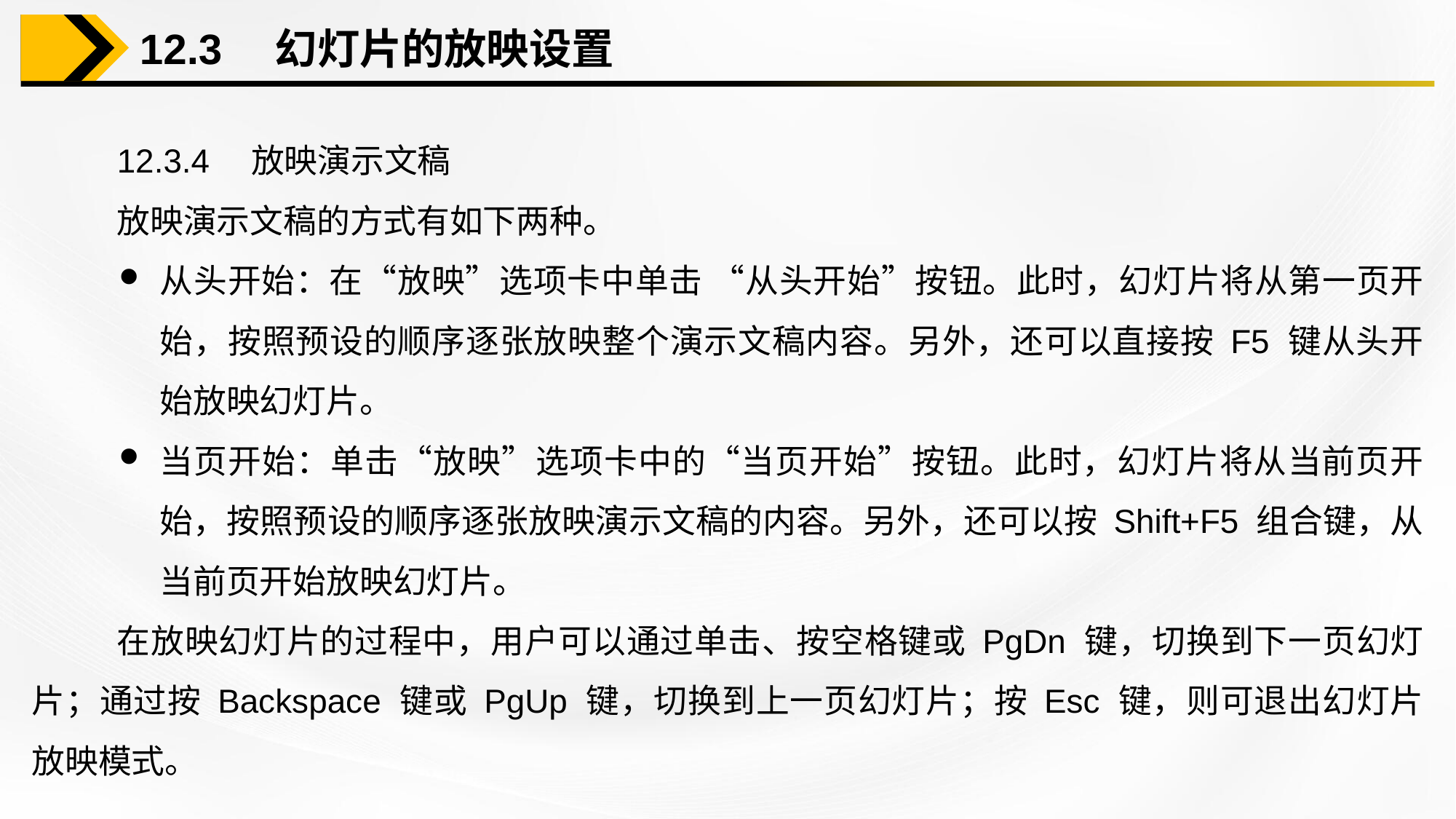

12.3　幻灯片的放映设置
12.3.4　放映演示文稿
放映演示文稿的方式有如下两种。
从头开始：在“放映”选项卡中单击 “从头开始”按钮。此时，幻灯片将从第一页开始，按照预设的顺序逐张放映整个演示文稿内容。另外，还可以直接按 F5 键从头开始放映幻灯片。
当页开始：单击“放映”选项卡中的“当页开始”按钮。此时，幻灯片将从当前页开始，按照预设的顺序逐张放映演示文稿的内容。另外，还可以按 Shift+F5 组合键，从当前页开始放映幻灯片。
在放映幻灯片的过程中，用户可以通过单击、按空格键或 PgDn 键，切换到下一页幻灯片；通过按 Backspace 键或 PgUp 键，切换到上一页幻灯片；按 Esc 键，则可退出幻灯片放映模式。